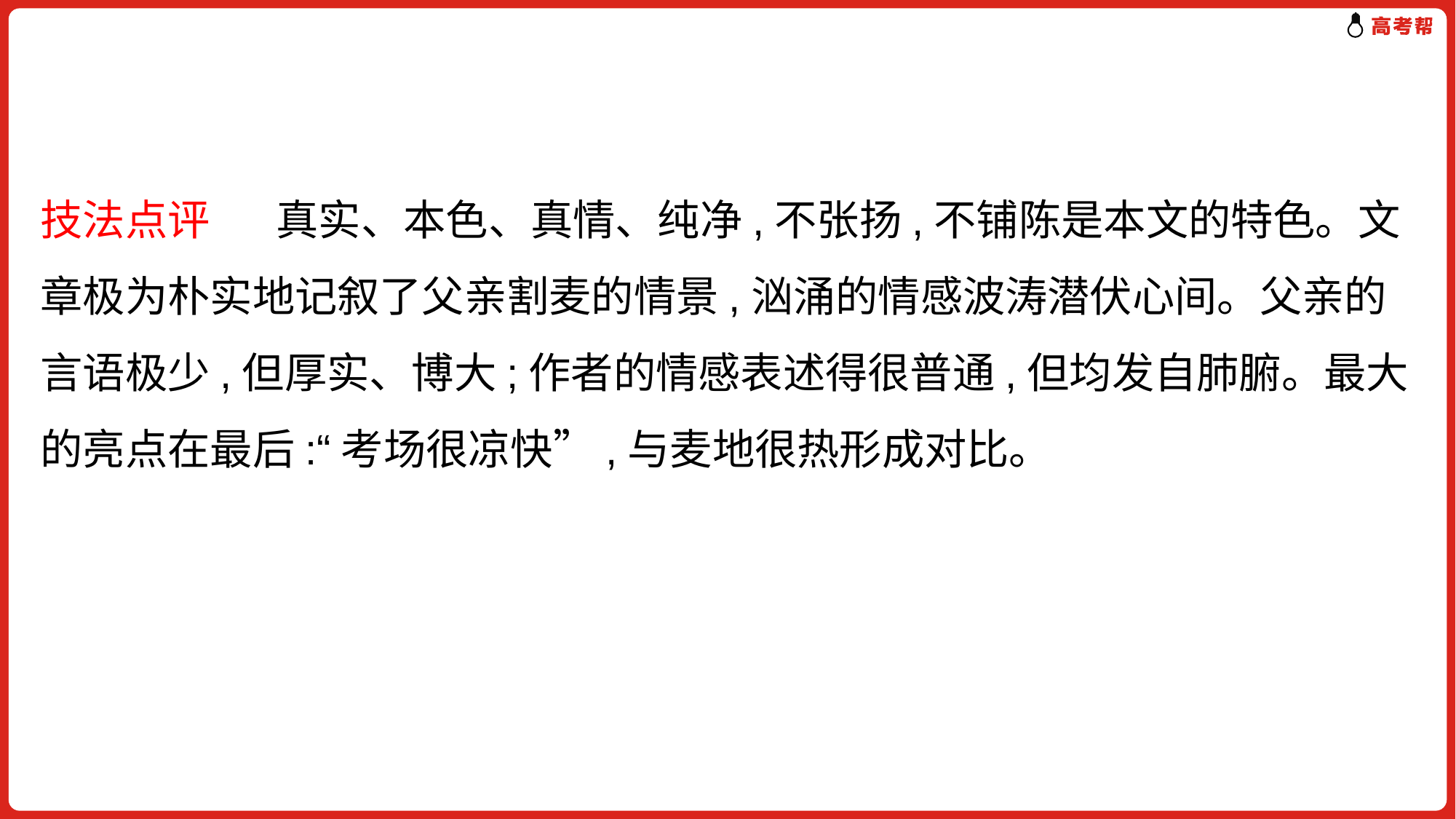

技法点评       真实、本色、真情、纯净,不张扬,不铺陈是本文的特色。文章极为朴实地记叙了父亲割麦的情景,汹涌的情感波涛潜伏心间。父亲的言语极少,但厚实、博大;作者的情感表述得很普通,但均发自肺腑。最大的亮点在最后:“考场很凉快”,与麦地很热形成对比。